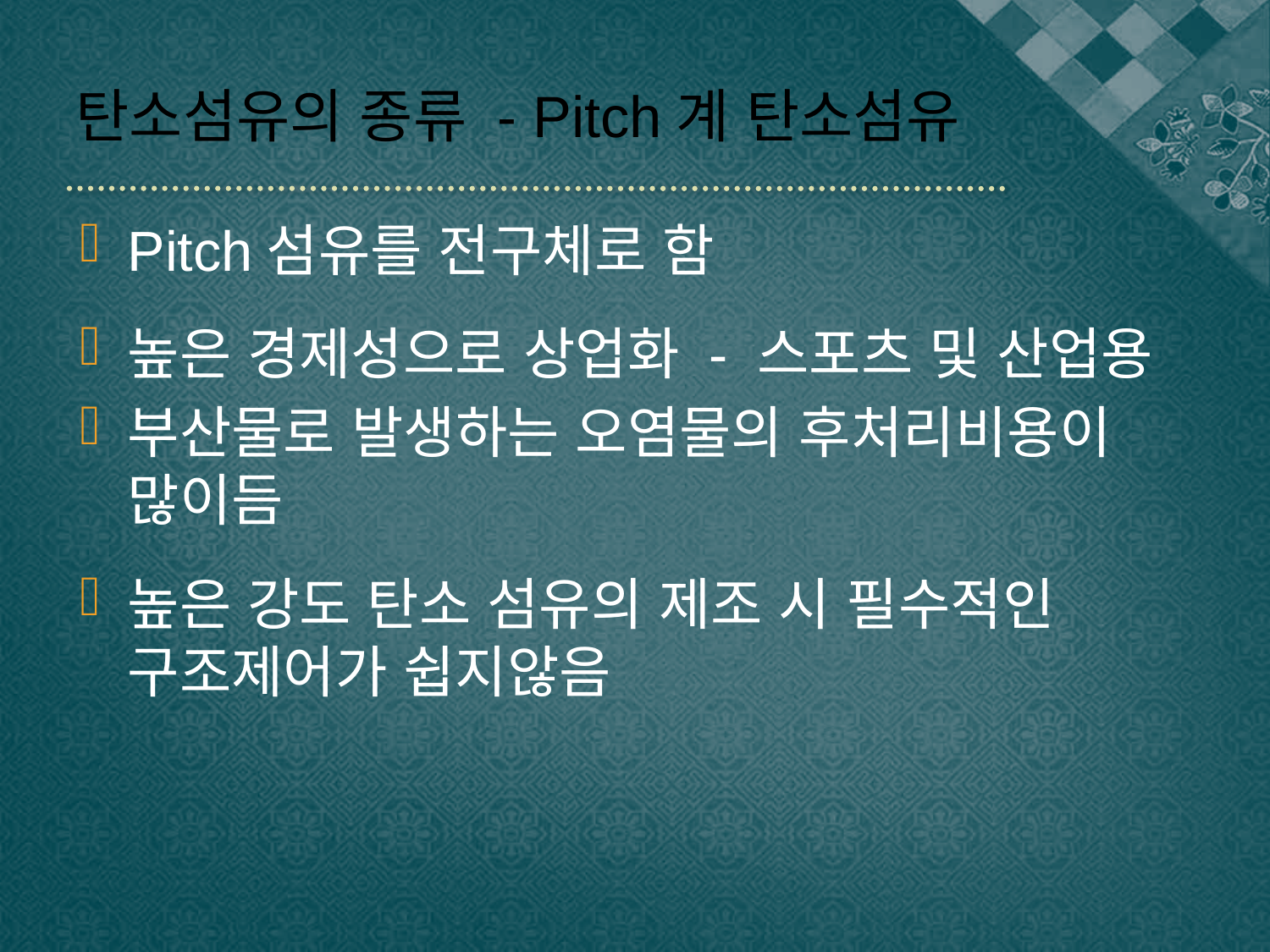

# 탄소섬유의 종류 - Pitch계 탄소섬유
Pitch섬유를 전구체로 함

높은 경제성으로 상업화 - 스포츠 및 산업용
부산물로 발생하는 오염물의 후처리비용이 많이듬

높은 강도 탄소 섬유의 제조 시 필수적인 구조제어가 쉽지않음